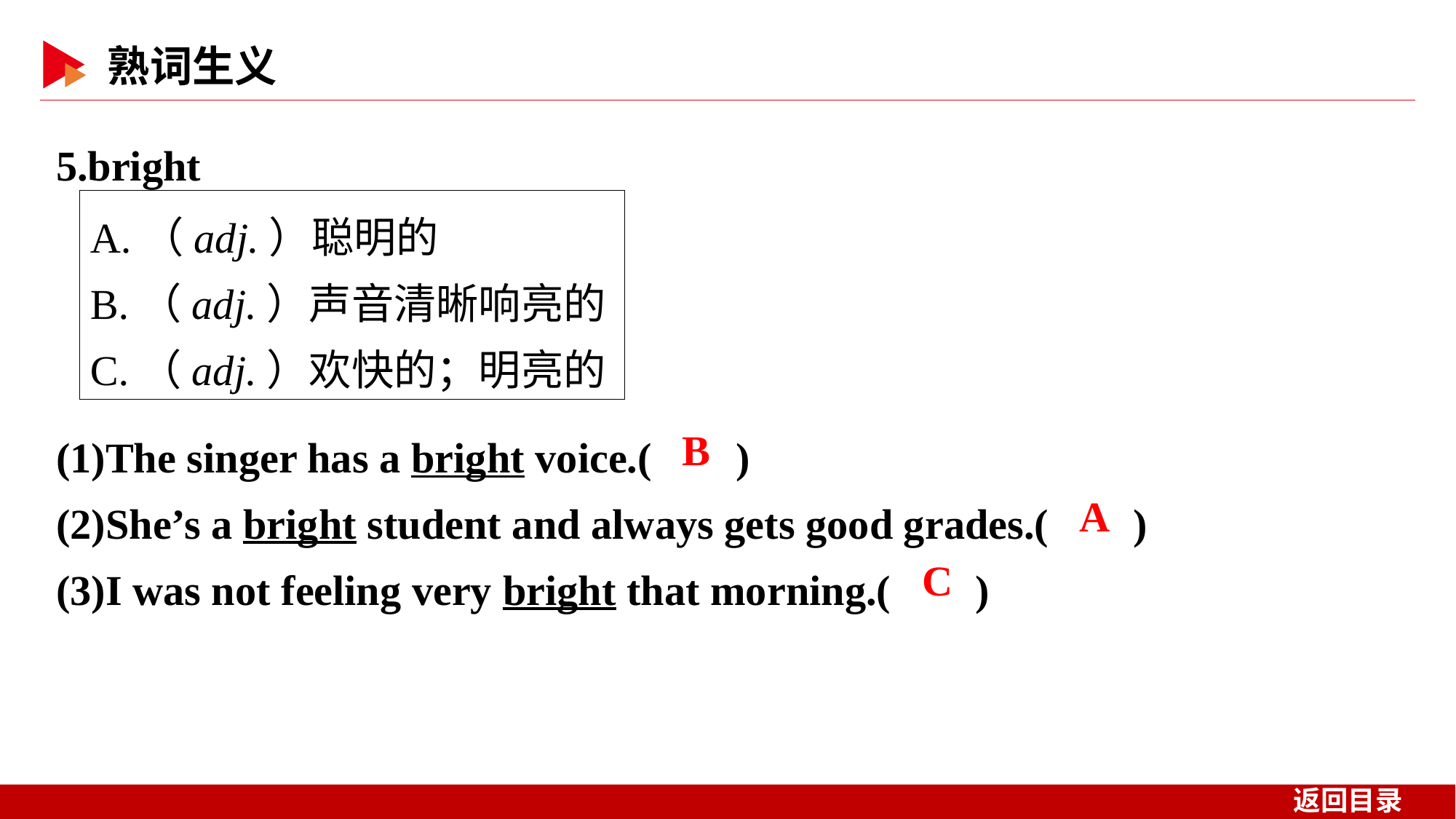

5.bright
A.（adj.）聪明的
B.（adj.）声音清晰响亮的
C.（adj.）欢快的；明亮的
(1)The singer has a bright voice.(        )
(2)She’s a bright student and always gets good grades.(        )
(3)I was not feeling very bright that morning.(        )
   B
   A
   C